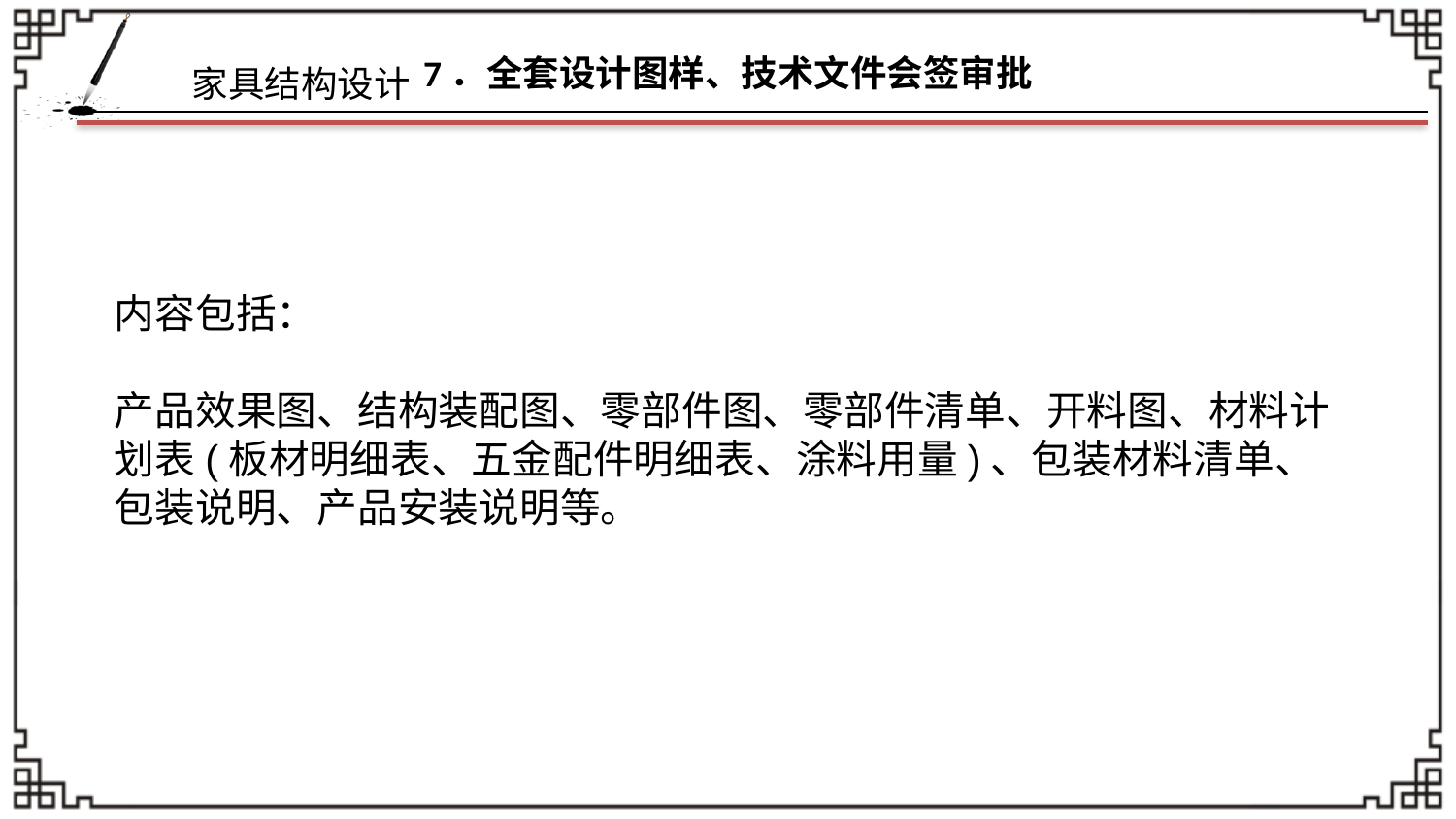

# 7．全套设计图样、技术文件会签审批
内容包括：

产品效果图、结构装配图、零部件图、零部件清单、开料图、材料计划表(板材明细表、五金配件明细表、涂料用量)、包装材料清单、包装说明、产品安装说明等。